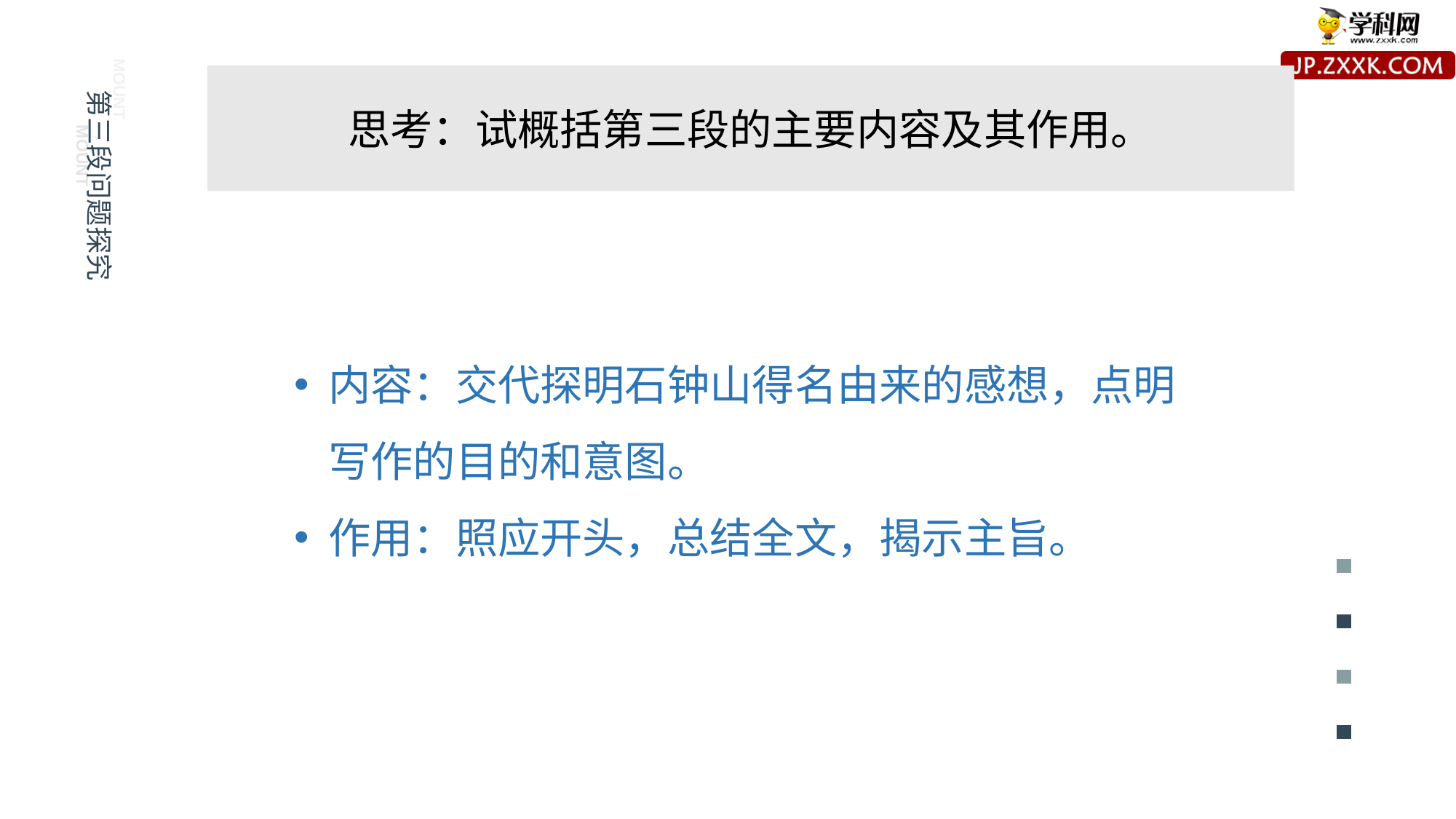

mount
mount
思考：试概括第三段的主要内容及其作用。
第三段问题探究
e7d195523061f1c0092ce48a5fc95870a0687ac45bc8b2caB227BFDC40F9DB2B7A559DE97B8BDC6E716585DDCE188C7BF488BAA08C98985C74A3E1B5E305210FABE6A8AE2A6A8AB67019A6860E9B7AF58A2B57A1C6B8F2C85CB0EAED40C4F82894BC2D39F64AE6627D776777574710C96A2982A5D0BB6553398D7E5F4D6303B11156A917EB4EF75F035612C03AD96E20
内容：交代探明石钟山得名由来的感想，点明写作的目的和意图。
作用：照应开头，总结全文，揭示主旨。